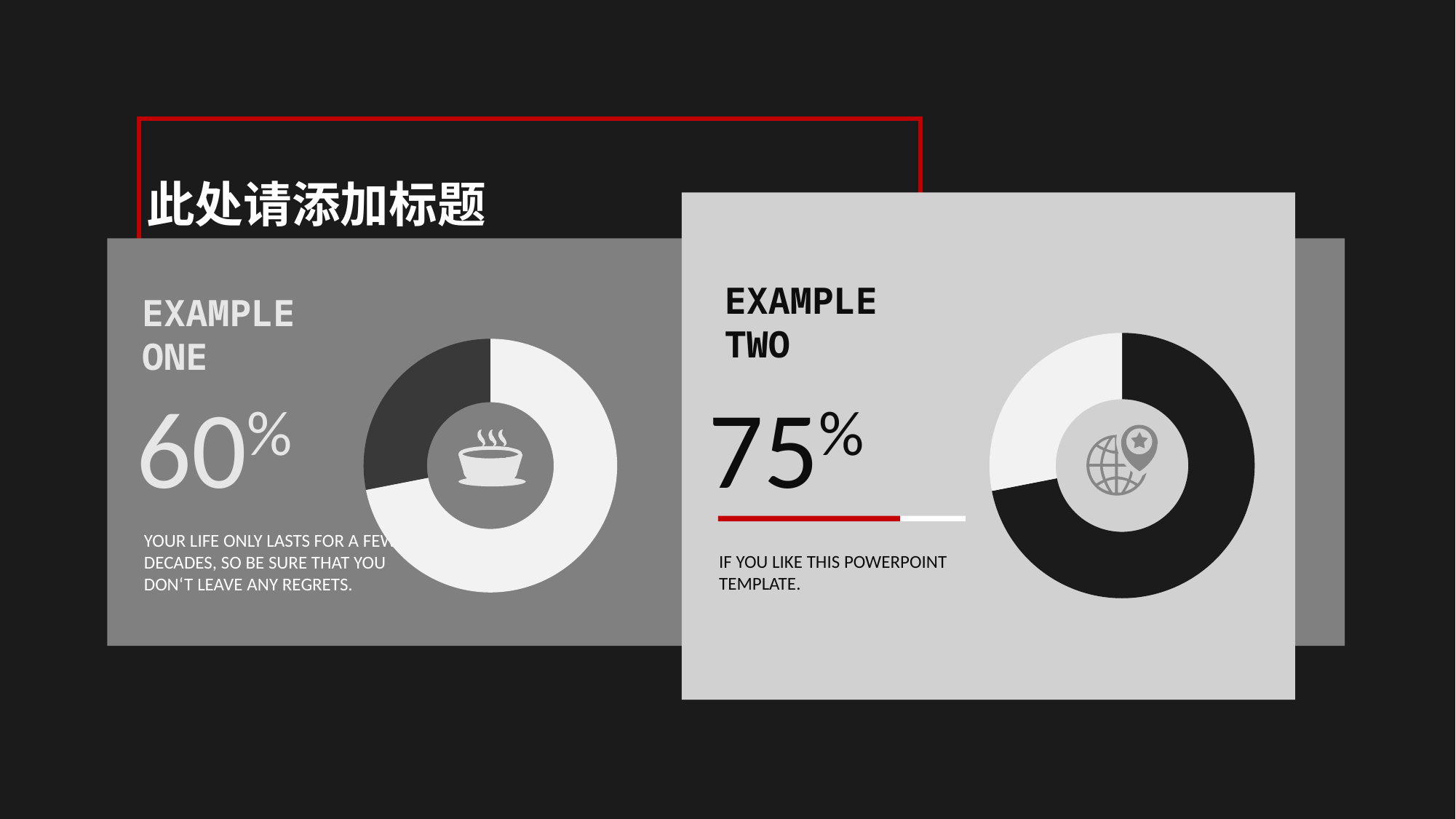

此处请添加标题

EXAMPLE TWO
EXAMPLE ONE

### Chart

| Category | 销售额 |
|---|---|
| 第一季度 | 8.2 |
| 第二季度 | 3.2 |

### Chart

| Category | 销售额 |
|---|---|
| 第一季度 | 8.2 |
| 第二季度 | 3.2 |
75%
60%

YOUR LIFE ONLY LASTS FOR A FEW DECADES, SO BE SURE THAT YOU DON‘T LEAVE ANY REGRETS.
IF YOU LIKE THIS POWERPOINT TEMPLATE.